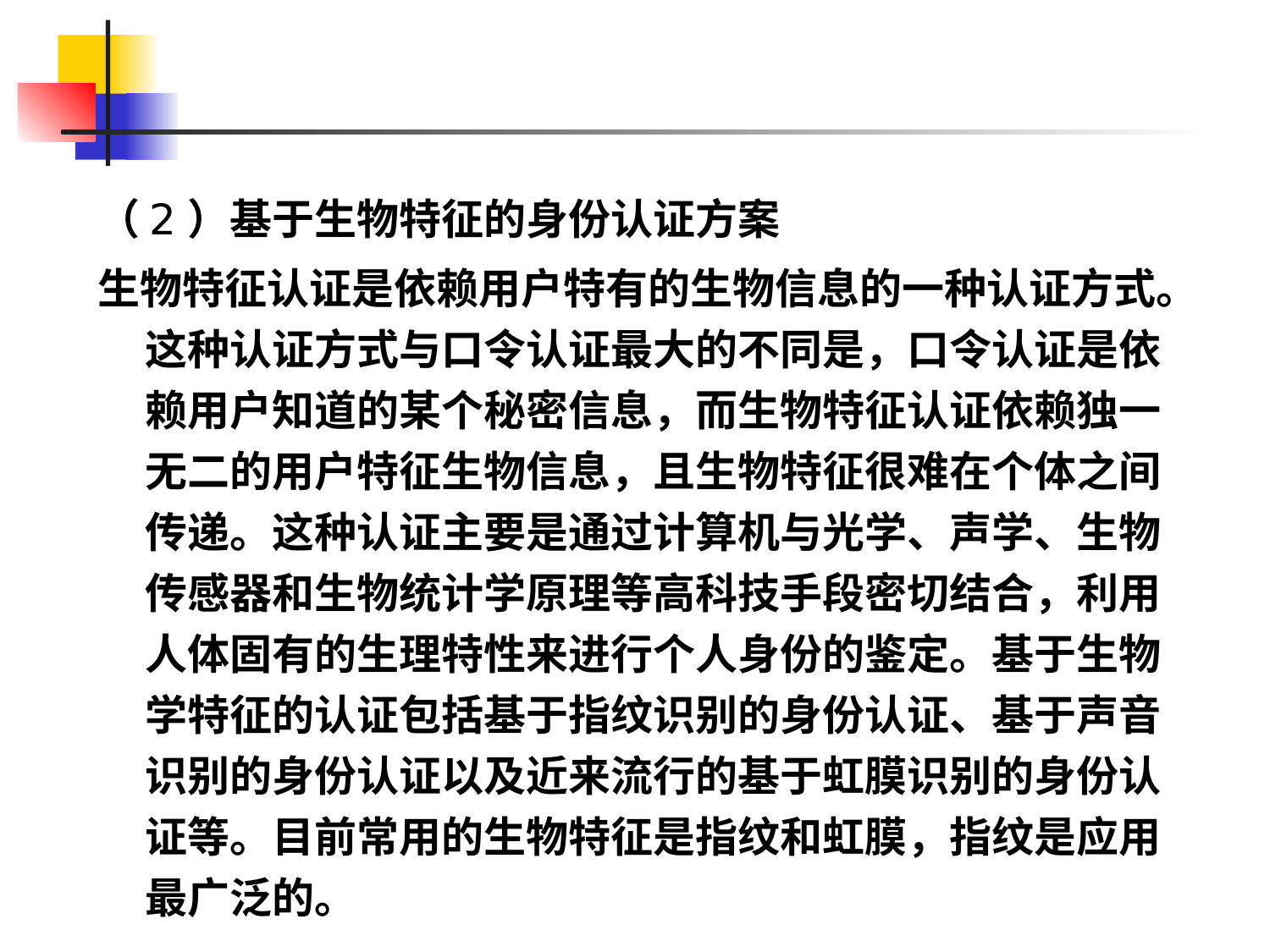

#
（2）基于生物特征的身份认证方案
生物特征认证是依赖用户特有的生物信息的一种认证方式。这种认证方式与口令认证最大的不同是，口令认证是依赖用户知道的某个秘密信息，而生物特征认证依赖独一无二的用户特征生物信息，且生物特征很难在个体之间传递。这种认证主要是通过计算机与光学、声学、生物传感器和生物统计学原理等高科技手段密切结合，利用人体固有的生理特性来进行个人身份的鉴定。基于生物学特征的认证包括基于指纹识别的身份认证、基于声音识别的身份认证以及近来流行的基于虹膜识别的身份认证等。目前常用的生物特征是指纹和虹膜，指纹是应用最广泛的。

52